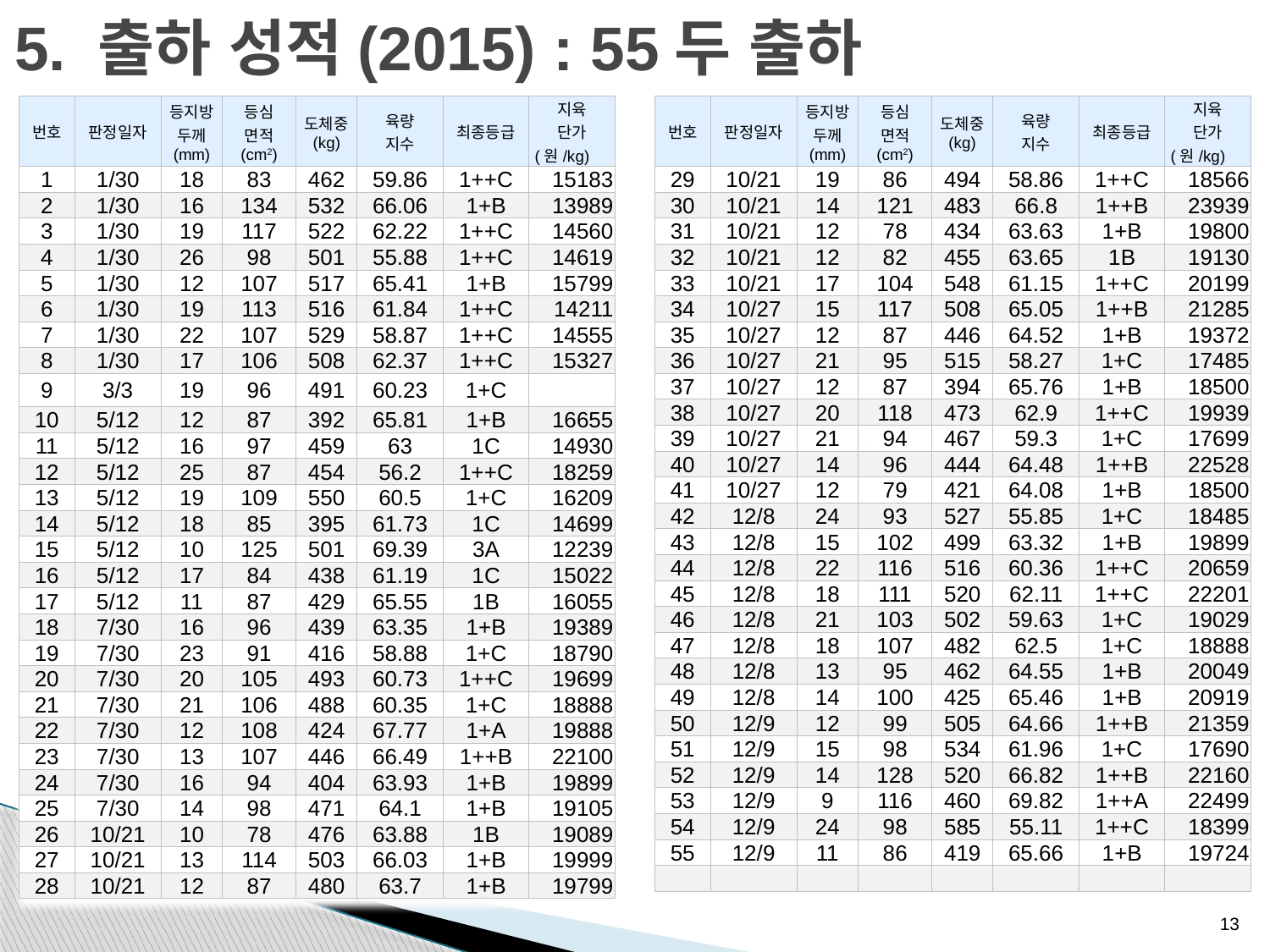

# 5. 출하 성적(2015) : 55두 출하
| 번호 | 판정일자 | 등지방 두께 (mm) | 등심 면적 (cm2) | 도체중 (kg) | 육량 지수 | 최종등급 | 지육 단가 (원/kg) |
| --- | --- | --- | --- | --- | --- | --- | --- |
| 1 | 1/30 | 18 | 83 | 462 | 59.86 | 1++C | 15183 |
| 2 | 1/30 | 16 | 134 | 532 | 66.06 | 1+B | 13989 |
| 3 | 1/30 | 19 | 117 | 522 | 62.22 | 1++C | 14560 |
| 4 | 1/30 | 26 | 98 | 501 | 55.88 | 1++C | 14619 |
| 5 | 1/30 | 12 | 107 | 517 | 65.41 | 1+B | 15799 |
| 6 | 1/30 | 19 | 113 | 516 | 61.84 | 1++C | 14211 |
| 7 | 1/30 | 22 | 107 | 529 | 58.87 | 1++C | 14555 |
| 8 | 1/30 | 17 | 106 | 508 | 62.37 | 1++C | 15327 |
| 9 | 3/3 | 19 | 96 | 491 | 60.23 | 1+C |  |
| 10 | 5/12 | 12 | 87 | 392 | 65.81 | 1+B | 16655 |
| 11 | 5/12 | 16 | 97 | 459 | 63 | 1C | 14930 |
| 12 | 5/12 | 25 | 87 | 454 | 56.2 | 1++C | 18259 |
| 13 | 5/12 | 19 | 109 | 550 | 60.5 | 1+C | 16209 |
| 14 | 5/12 | 18 | 85 | 395 | 61.73 | 1C | 14699 |
| 15 | 5/12 | 10 | 125 | 501 | 69.39 | 3A | 12239 |
| 16 | 5/12 | 17 | 84 | 438 | 61.19 | 1C | 15022 |
| 17 | 5/12 | 11 | 87 | 429 | 65.55 | 1B | 16055 |
| 18 | 7/30 | 16 | 96 | 439 | 63.35 | 1+B | 19389 |
| 19 | 7/30 | 23 | 91 | 416 | 58.88 | 1+C | 18790 |
| 20 | 7/30 | 20 | 105 | 493 | 60.73 | 1++C | 19699 |
| 21 | 7/30 | 21 | 106 | 488 | 60.35 | 1+C | 18888 |
| 22 | 7/30 | 12 | 108 | 424 | 67.77 | 1+A | 19888 |
| 23 | 7/30 | 13 | 107 | 446 | 66.49 | 1++B | 22100 |
| 24 | 7/30 | 16 | 94 | 404 | 63.93 | 1+B | 19899 |
| 25 | 7/30 | 14 | 98 | 471 | 64.1 | 1+B | 19105 |
| 26 | 10/21 | 10 | 78 | 476 | 63.88 | 1B | 19089 |
| 27 | 10/21 | 13 | 114 | 503 | 66.03 | 1+B | 19999 |
| 28 | 10/21 | 12 | 87 | 480 | 63.7 | 1+B | 19799 |
| 번호 | 판정일자 | 등지방 두께 (mm) | 등심 면적 (cm2) | 도체중 (kg) | 육량 지수 | 최종등급 | 지육 단가 (원/kg) |
| --- | --- | --- | --- | --- | --- | --- | --- |
| 29 | 10/21 | 19 | 86 | 494 | 58.86 | 1++C | 18566 |
| 30 | 10/21 | 14 | 121 | 483 | 66.8 | 1++B | 23939 |
| 31 | 10/21 | 12 | 78 | 434 | 63.63 | 1+B | 19800 |
| 32 | 10/21 | 12 | 82 | 455 | 63.65 | 1B | 19130 |
| 33 | 10/21 | 17 | 104 | 548 | 61.15 | 1++C | 20199 |
| 34 | 10/27 | 15 | 117 | 508 | 65.05 | 1++B | 21285 |
| 35 | 10/27 | 12 | 87 | 446 | 64.52 | 1+B | 19372 |
| 36 | 10/27 | 21 | 95 | 515 | 58.27 | 1+C | 17485 |
| 37 | 10/27 | 12 | 87 | 394 | 65.76 | 1+B | 18500 |
| 38 | 10/27 | 20 | 118 | 473 | 62.9 | 1++C | 19939 |
| 39 | 10/27 | 21 | 94 | 467 | 59.3 | 1+C | 17699 |
| 40 | 10/27 | 14 | 96 | 444 | 64.48 | 1++B | 22528 |
| 41 | 10/27 | 12 | 79 | 421 | 64.08 | 1+B | 18500 |
| 42 | 12/8 | 24 | 93 | 527 | 55.85 | 1+C | 18485 |
| 43 | 12/8 | 15 | 102 | 499 | 63.32 | 1+B | 19899 |
| 44 | 12/8 | 22 | 116 | 516 | 60.36 | 1++C | 20659 |
| 45 | 12/8 | 18 | 111 | 520 | 62.11 | 1++C | 22201 |
| 46 | 12/8 | 21 | 103 | 502 | 59.63 | 1+C | 19029 |
| 47 | 12/8 | 18 | 107 | 482 | 62.5 | 1+C | 18888 |
| 48 | 12/8 | 13 | 95 | 462 | 64.55 | 1+B | 20049 |
| 49 | 12/8 | 14 | 100 | 425 | 65.46 | 1+B | 20919 |
| 50 | 12/9 | 12 | 99 | 505 | 64.66 | 1++B | 21359 |
| 51 | 12/9 | 15 | 98 | 534 | 61.96 | 1+C | 17690 |
| 52 | 12/9 | 14 | 128 | 520 | 66.82 | 1++B | 22160 |
| 53 | 12/9 | 9 | 116 | 460 | 69.82 | 1++A | 22499 |
| 54 | 12/9 | 24 | 98 | 585 | 55.11 | 1++C | 18399 |
| 55 | 12/9 | 11 | 86 | 419 | 65.66 | 1+B | 19724 |
|  |  |  |  |  |  |  |  |

13